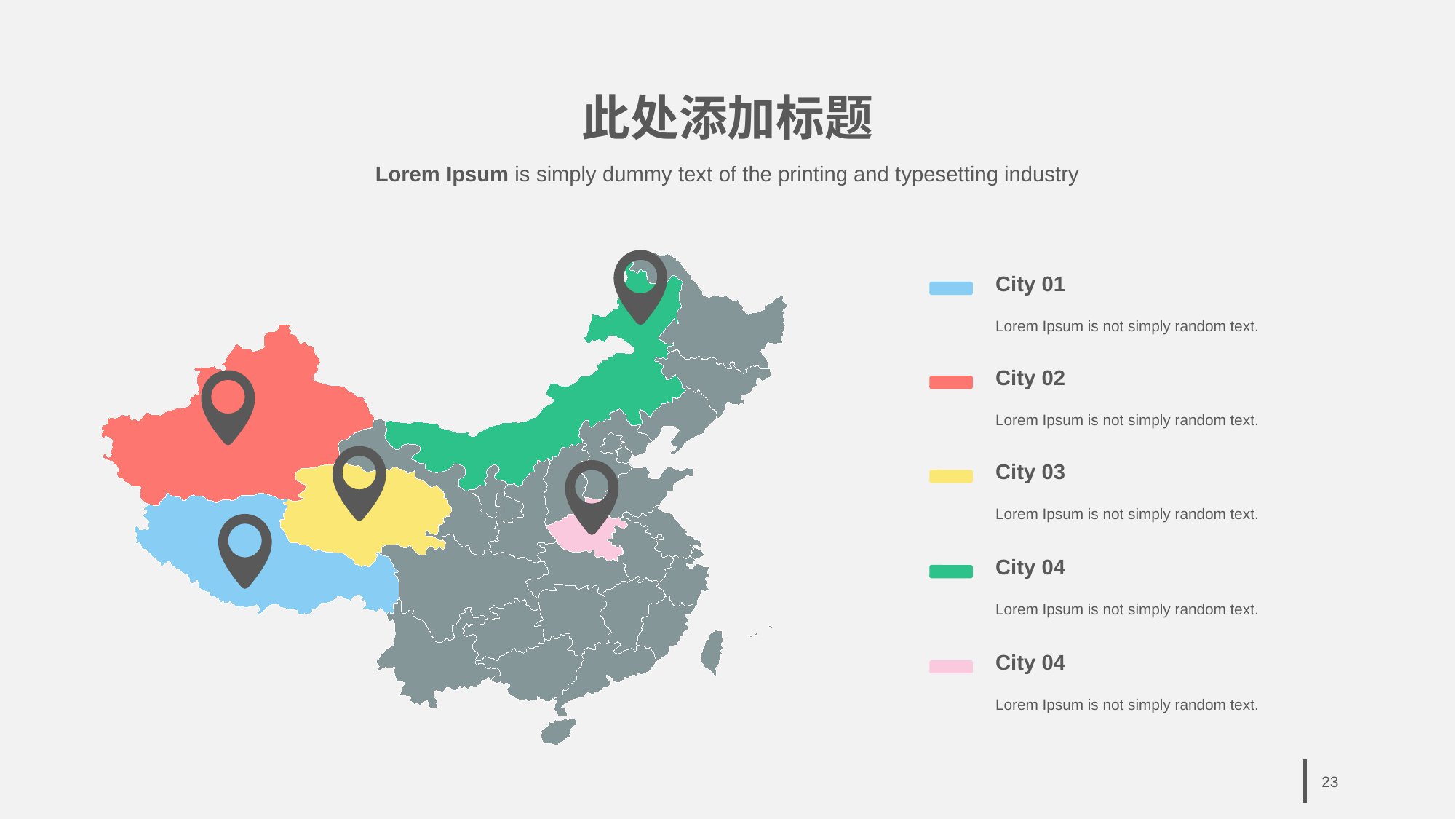

# 此处添加标题
Lorem Ipsum is simply dummy text of the printing and typesetting industry

City 01

Lorem Ipsum is not simply random text.
City 02

Lorem Ipsum is not simply random text.
City 03

Lorem Ipsum is not simply random text.
City 04

Lorem Ipsum is not simply random text.
City 04

Lorem Ipsum is not simply random text.
23